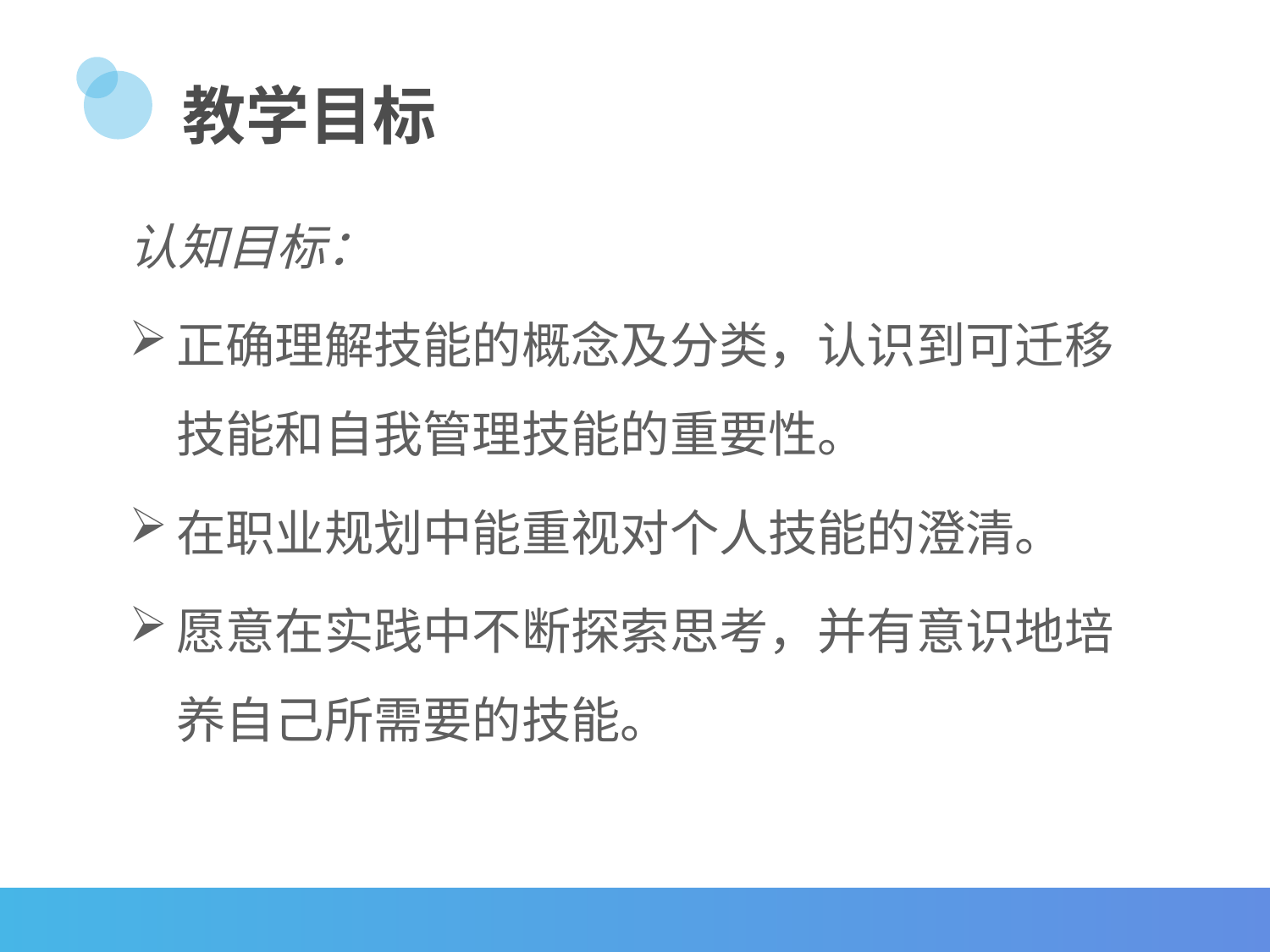

# 教学目标
认知目标：
正确理解技能的概念及分类，认识到可迁移技能和自我管理技能的重要性。
在职业规划中能重视对个人技能的澄清。
愿意在实践中不断探索思考，并有意识地培养自己所需要的技能。